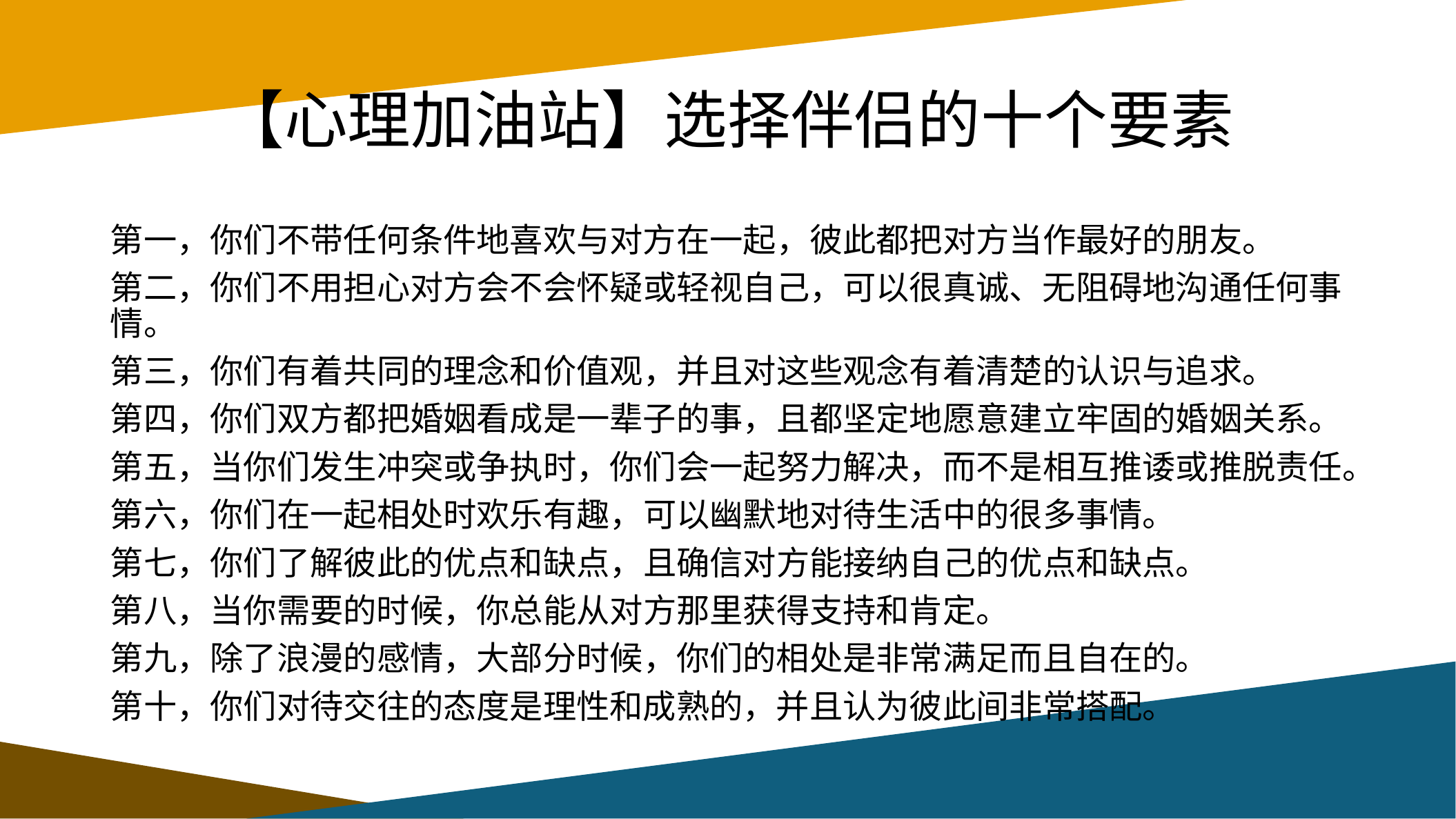

# 【心理加油站】选择伴侣的十个要素
第一，你们不带任何条件地喜欢与对方在一起，彼此都把对方当作最好的朋友。
第二，你们不用担心对方会不会怀疑或轻视自己，可以很真诚、无阻碍地沟通任何事情。
第三，你们有着共同的理念和价值观，并且对这些观念有着清楚的认识与追求。
第四，你们双方都把婚姻看成是一辈子的事，且都坚定地愿意建立牢固的婚姻关系。
第五，当你们发生冲突或争执时，你们会一起努力解决，而不是相互推诿或推脱责任。
第六，你们在一起相处时欢乐有趣，可以幽默地对待生活中的很多事情。
第七，你们了解彼此的优点和缺点，且确信对方能接纳自己的优点和缺点。
第八，当你需要的时候，你总能从对方那里获得支持和肯定。
第九，除了浪漫的感情，大部分时候，你们的相处是非常满足而且自在的。
第十，你们对待交往的态度是理性和成熟的，并且认为彼此间非常搭配。